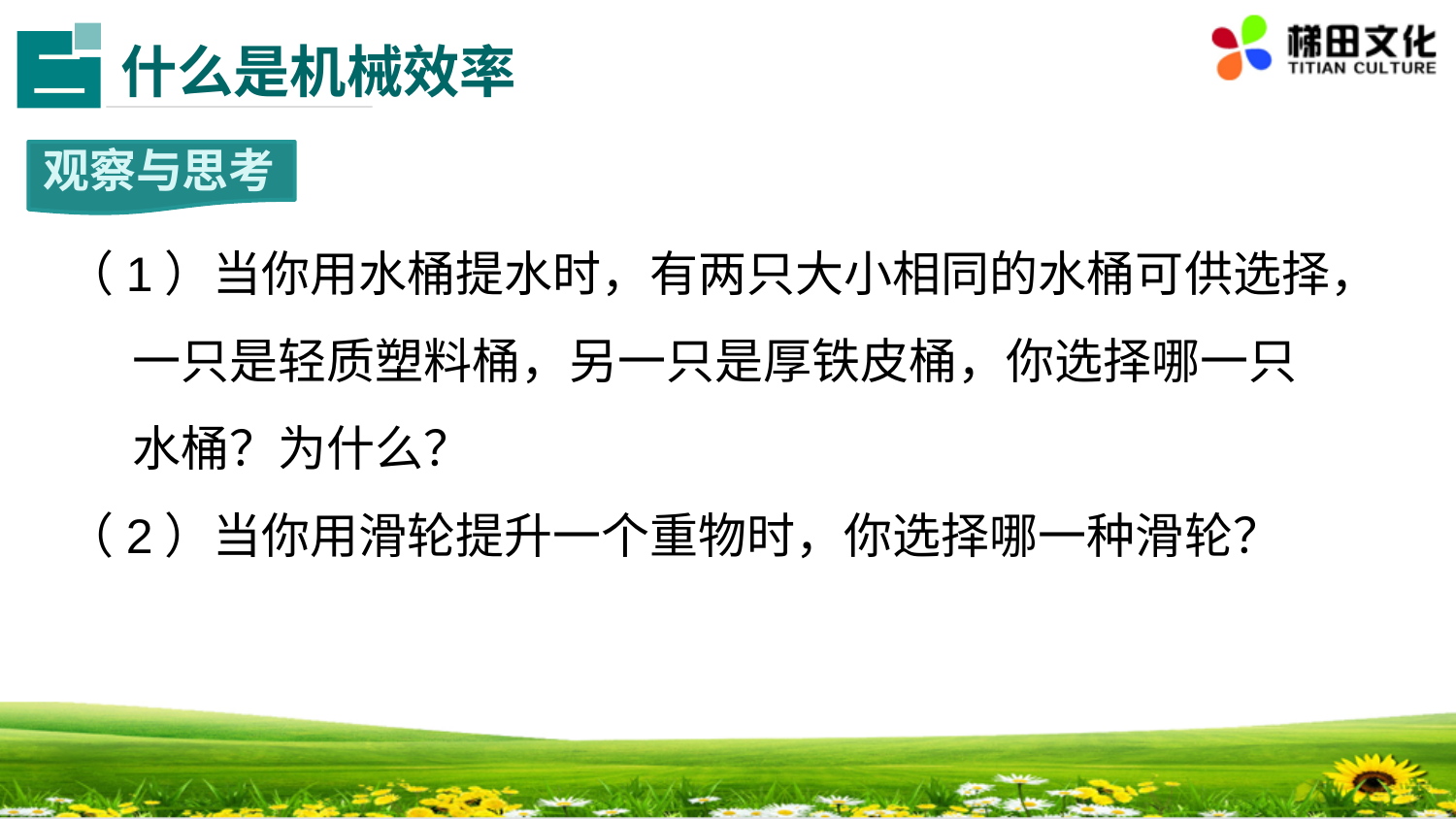

什么是机械效率
二

观察与思考

（1）当你用水桶提水时，有两只大小相同的水桶可供选择，
     一只是轻质塑料桶，另一只是厚铁皮桶，你选择哪一只
     水桶？为什么？
（2）当你用滑轮提升一个重物时，你选择哪一种滑轮？